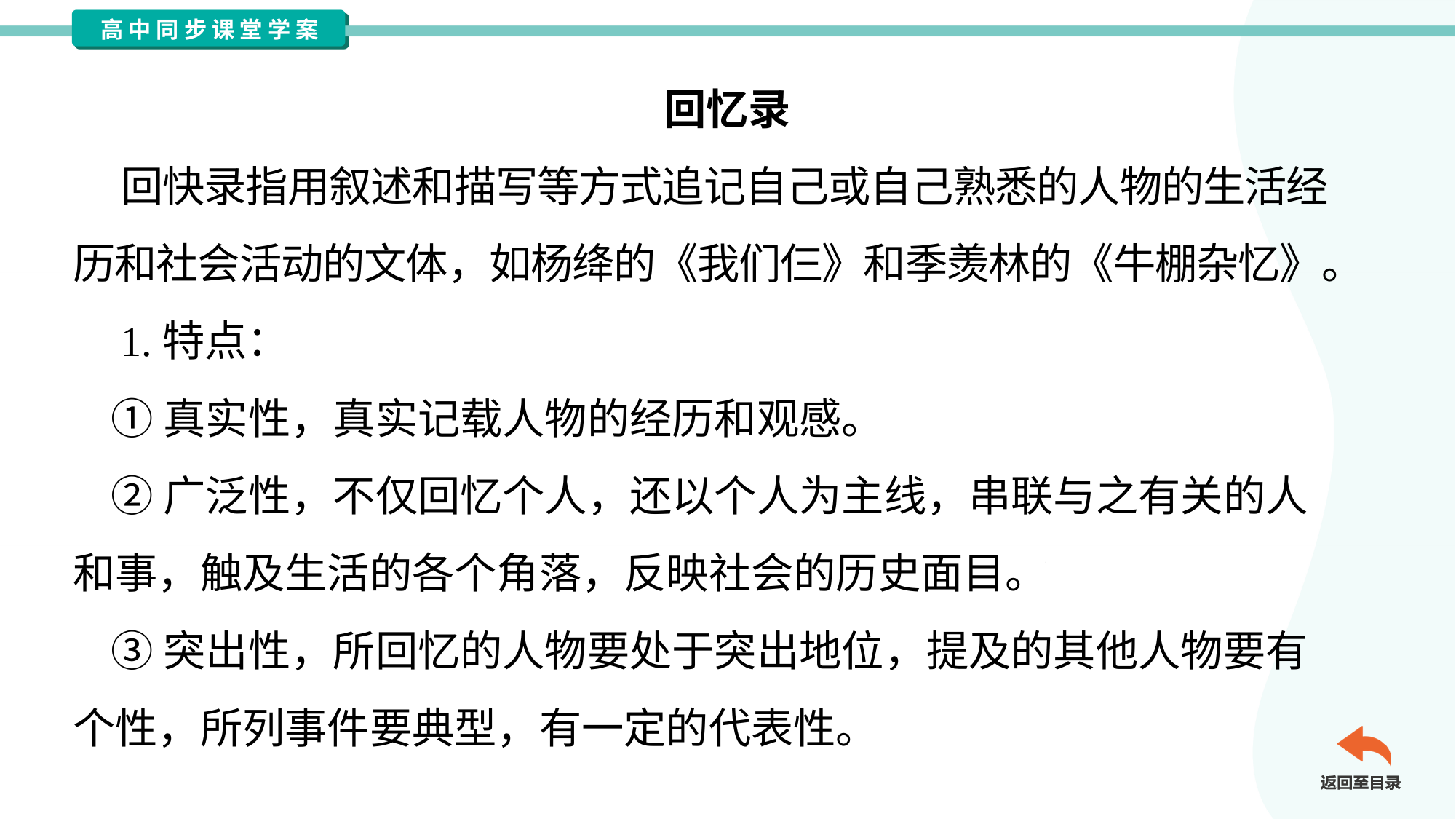

回忆录
    回快录指用叙述和描写等方式追记自己或自己熟悉的人物的生活经
历和社会活动的文体，如杨绛的《我们仨》和季羡林的《牛棚杂忆》。
    1.特点：
    ①真实性，真实记载人物的经历和观感。
    ②广泛性，不仅回忆个人，还以个人为主线，串联与之有关的人
和事，触及生活的各个角落，反映社会的历史面目。
    ③突出性，所回忆的人物要处于突出地位，提及的其他人物要有
个性，所列事件要典型，有一定的代表性。